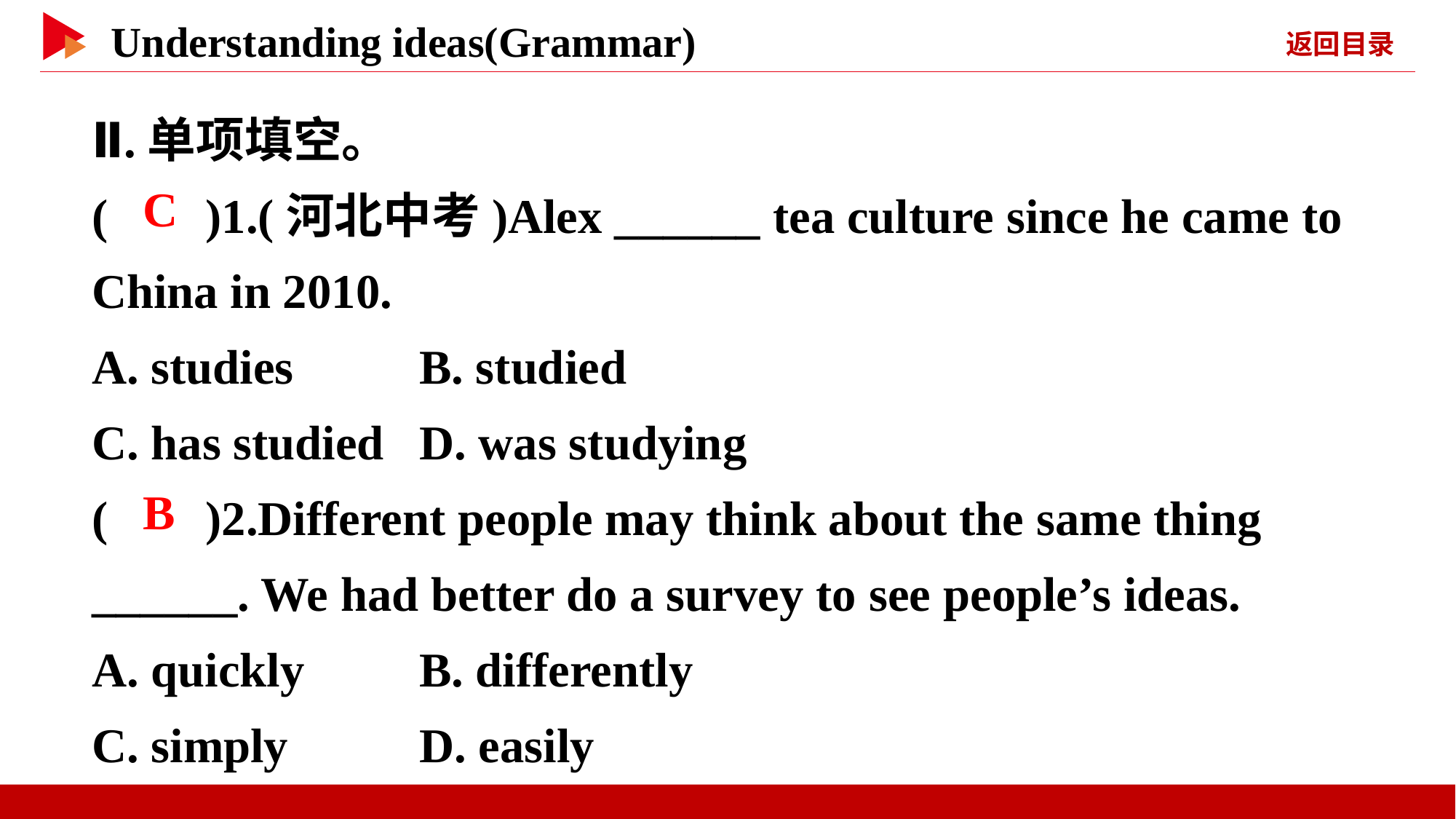

Ⅱ.单项填空。
(        )1.(河北中考)Alex ______ tea culture since he came to China in 2010.
A. studies		B. studied
C. has studied	D. was studying
(        )2.Different people may think about the same thing ______. We had better do a survey to see people’s ideas.
A. quickly		B. differently
C. simply		D. easily
   C
   B